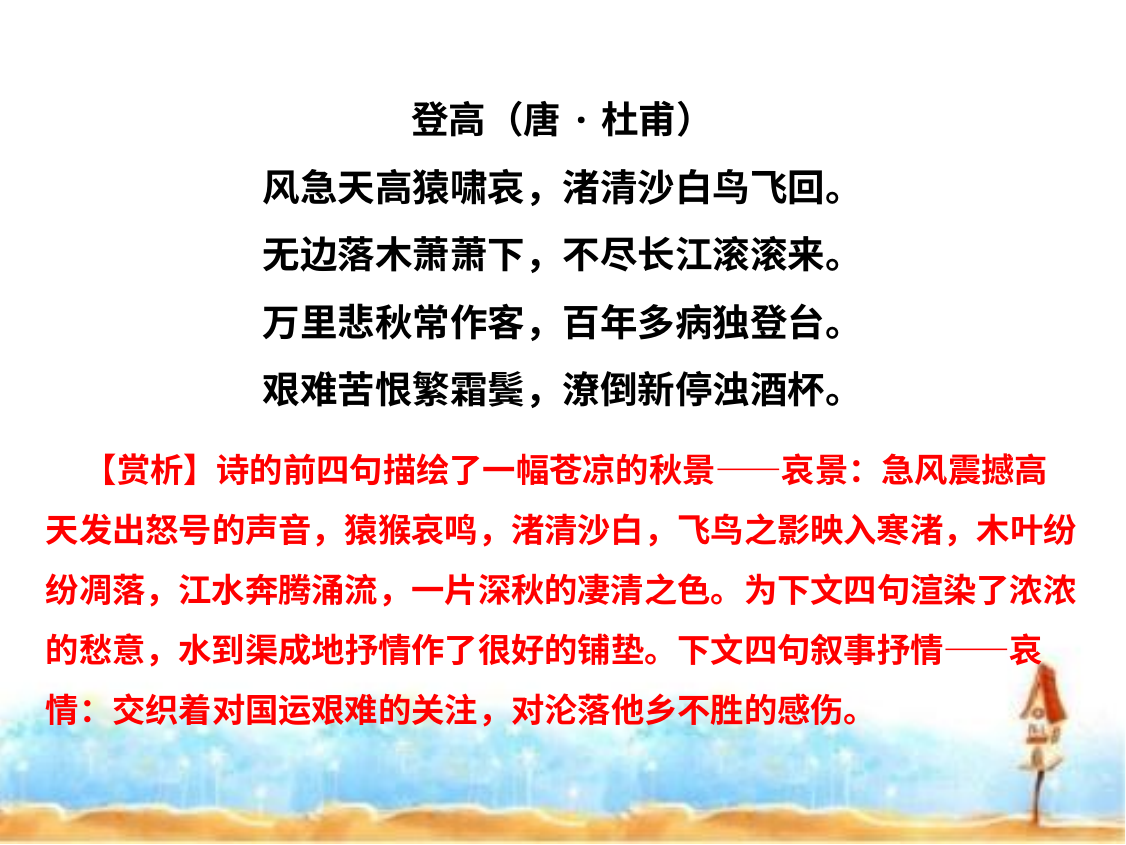

登高（唐·杜甫）
风急天高猿啸哀，渚清沙白鸟飞回。
无边落木萧萧下，不尽长江滚滚来。
万里悲秋常作客，百年多病独登台。
艰难苦恨繁霜鬓，潦倒新停浊酒杯。
    【赏析】诗的前四句描绘了一幅苍凉的秋景——哀景：急风震撼高天发出怒号的声音，猿猴哀鸣，渚清沙白，飞鸟之影映入寒渚，木叶纷纷凋落，江水奔腾涌流，一片深秋的凄清之色。为下文四句渲染了浓浓的愁意，水到渠成地抒情作了很好的铺垫。下文四句叙事抒情——哀情：交织着对国运艰难的关注，对沦落他乡不胜的感伤。